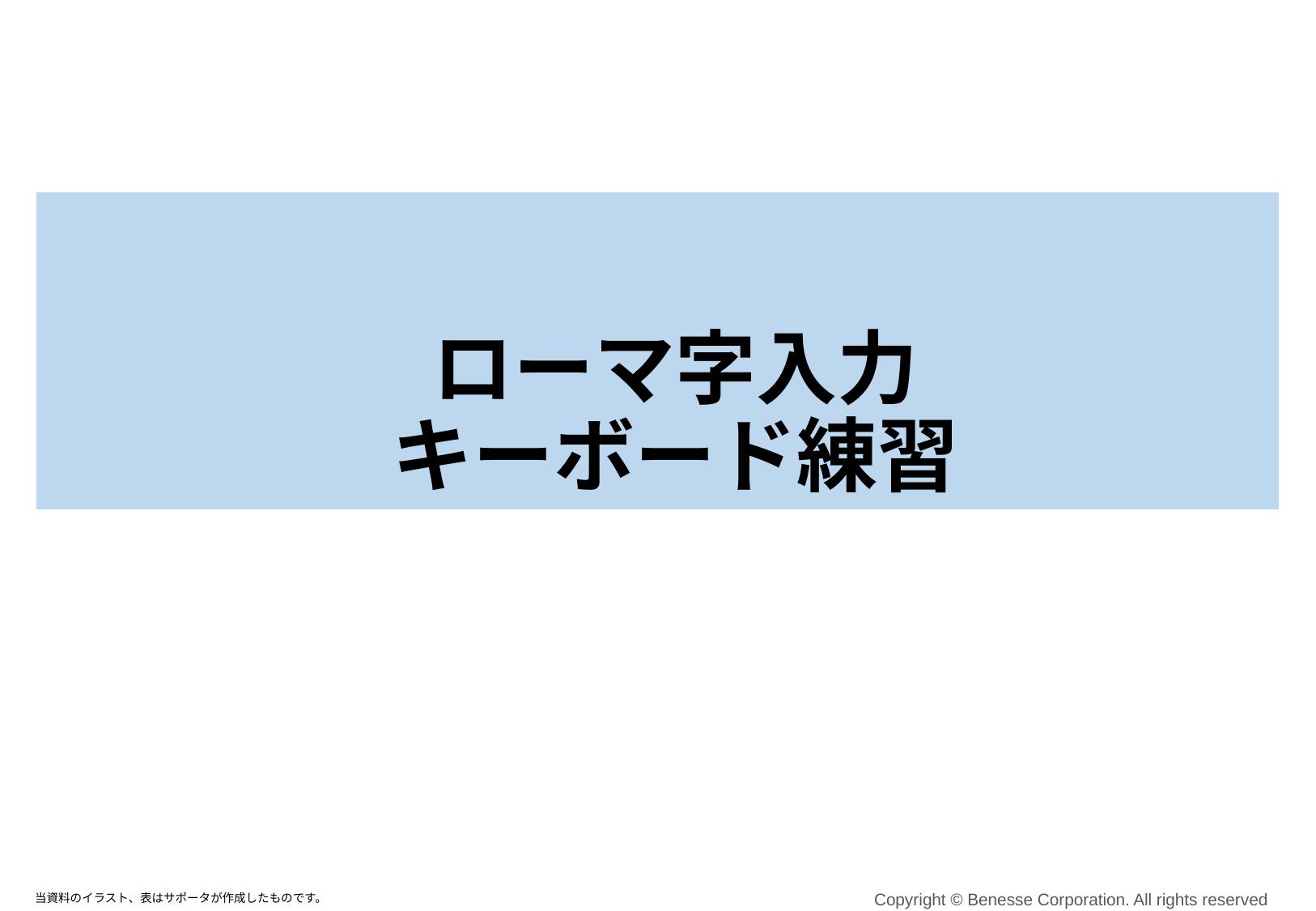

# ローマ字入力 キーボード練習
当資料のイラスト、表はサポータが作成したものです。